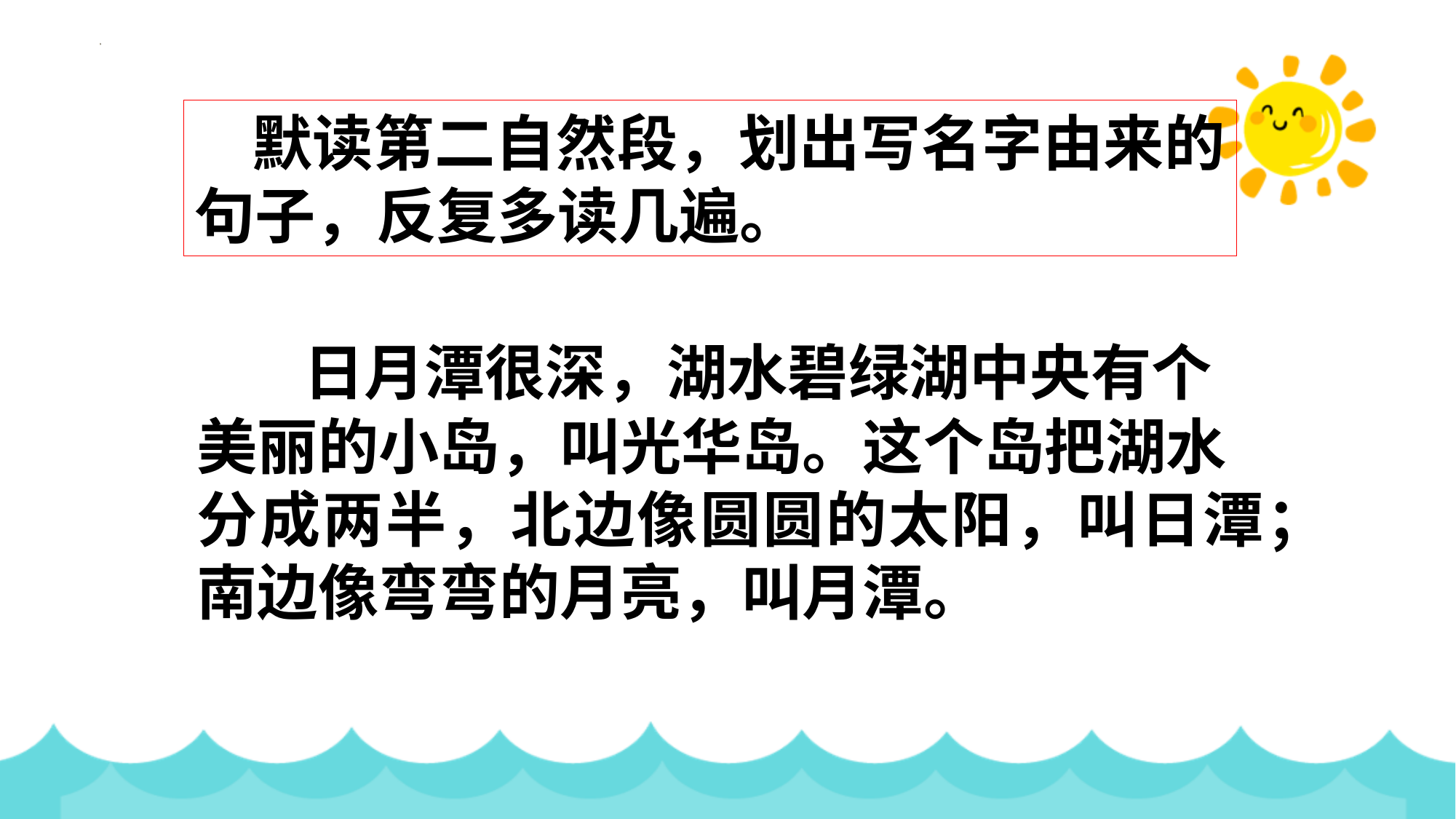

默读第二自然段，划出写名字由来的句子，反复多读几遍。
      日月潭很深，湖水碧绿湖中央有个
美丽的小岛，叫光华岛。这个岛把湖水
分成两半，北边像圆圆的太阳，叫日潭；
南边像弯弯的月亮，叫月潭。